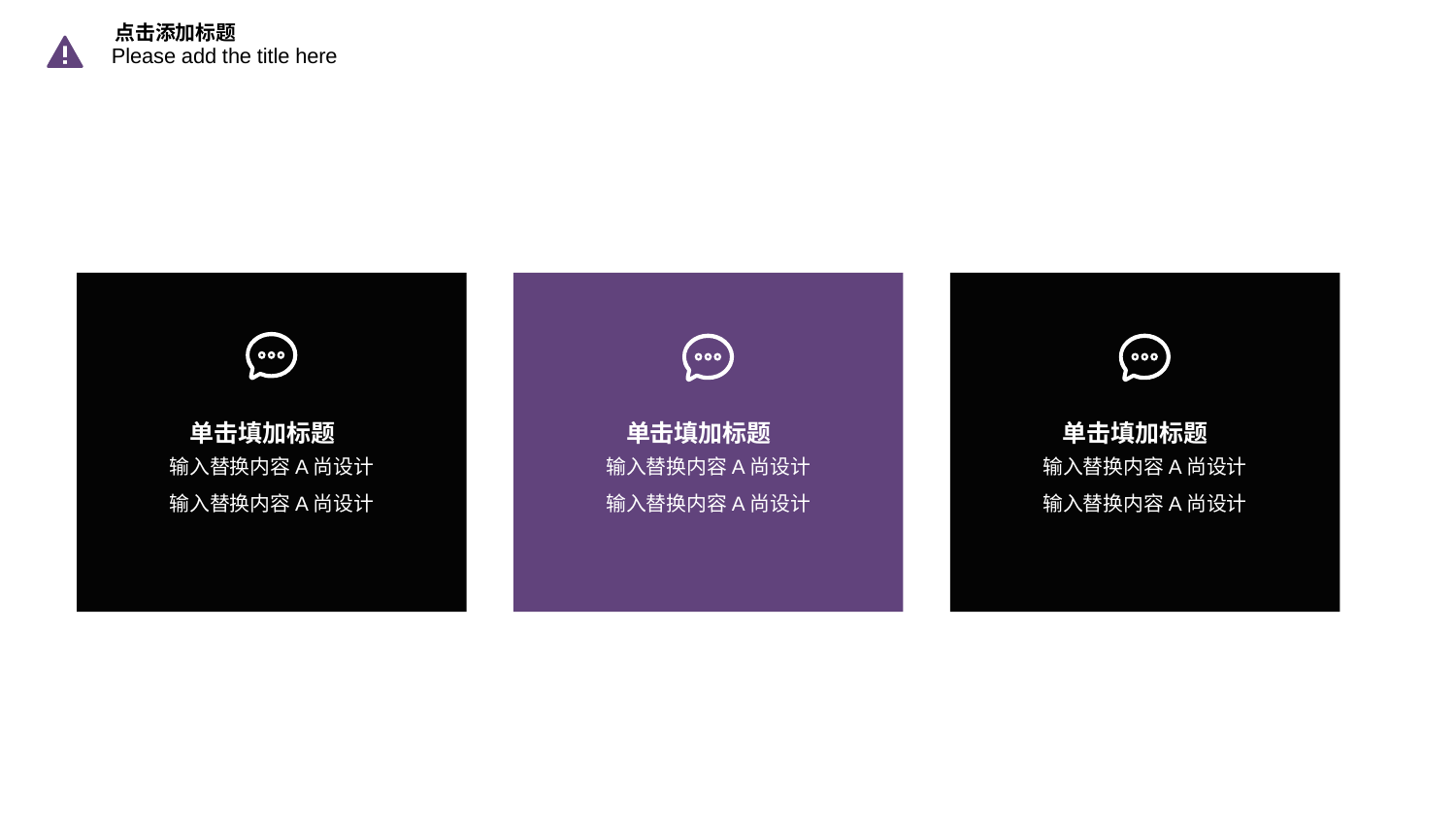

点击添加标题

Please add the title here

单击填加标题
单击填加标题
单击填加标题
输入替换内容A尚设计
输入替换内容A尚设计
输入替换内容A尚设计
输入替换内容A尚设计
输入替换内容A尚设计
输入替换内容A尚设计